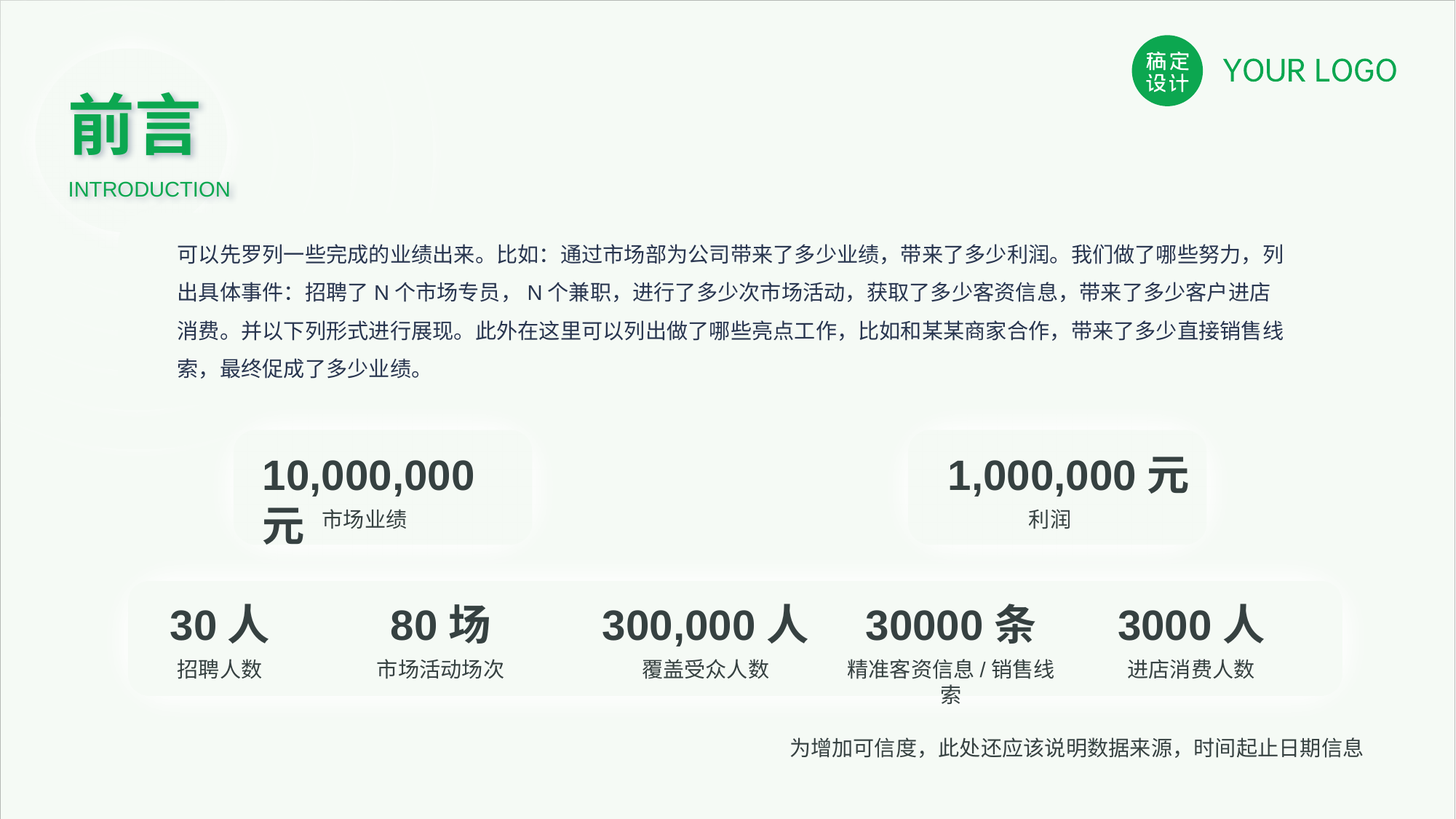

前言
INTRODUCTION

可以先罗列一些完成的业绩出来。比如：通过市场部为公司带来了多少业绩，带来了多少利润。我们做了哪些努力，列出具体事件：招聘了N个市场专员，N个兼职，进行了多少次市场活动，获取了多少客资信息，带来了多少客户进店消费。并以下列形式进行展现。此外在这里可以列出做了哪些亮点工作，比如和某某商家合作，带来了多少直接销售线索，最终促成了多少业绩。

10,000,000元
市场业绩

1,000,000元
利润

30人
招聘人数
80场
市场活动场次
300,000人
覆盖受众人数
30000条
精准客资信息/销售线索
3000人
进店消费人数
为增加可信度，此处还应该说明数据来源，时间起止日期信息